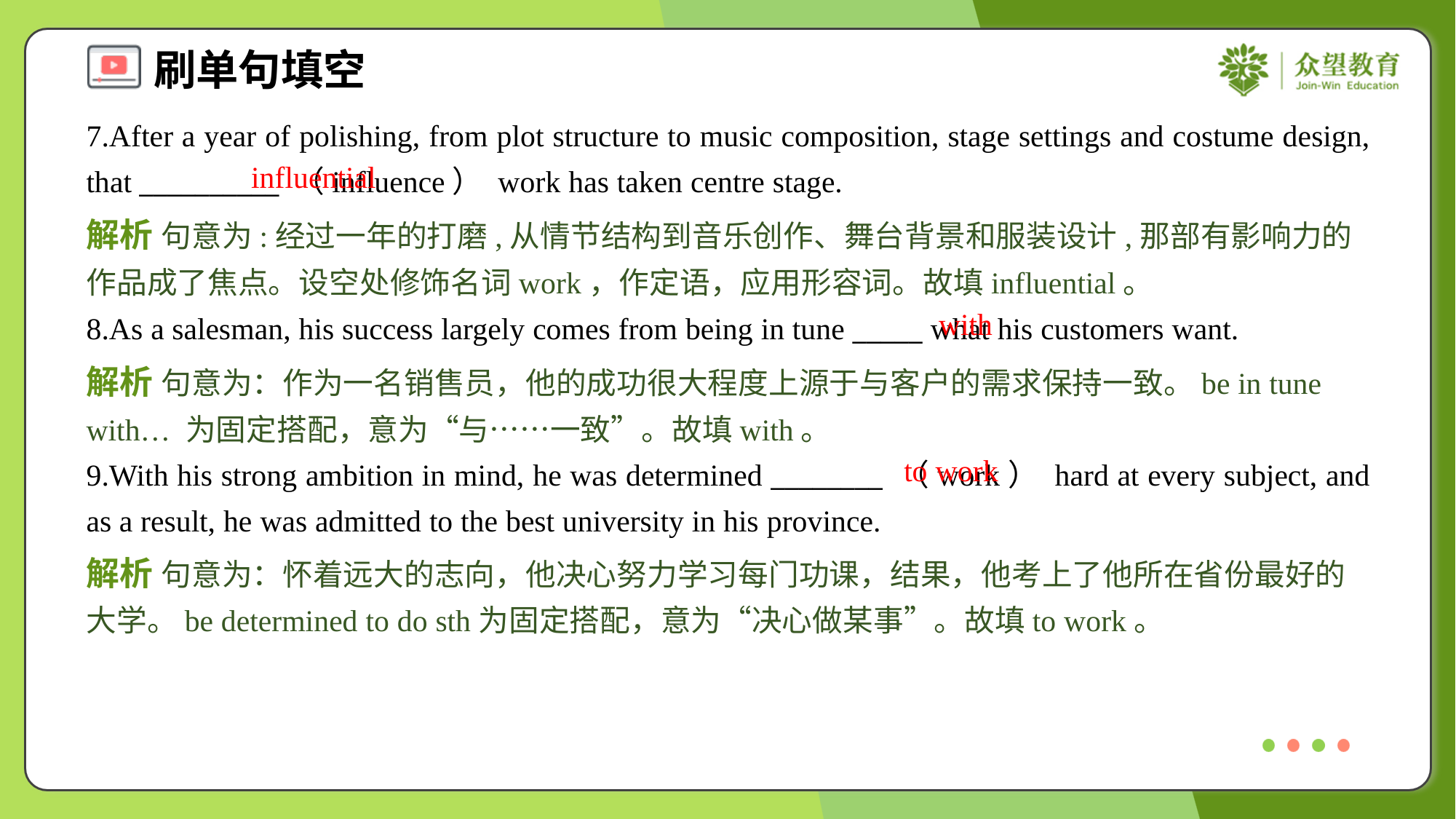

7.After a year of polishing, from plot structure to music composition, stage settings and costume design, that __________ （influence） work has taken centre stage.
influential
解析 句意为:经过一年的打磨,从情节结构到音乐创作、舞台背景和服装设计,那部有影响力的作品成了焦点。设空处修饰名词work，作定语，应用形容词。故填influential。
with
8.As a salesman, his success largely comes from being in tune _____ what his customers want.
解析 句意为：作为一名销售员，他的成功很大程度上源于与客户的需求保持一致。be in tune with… 为固定搭配，意为“与……一致”。故填with。
to work
9.With his strong ambition in mind, he was determined ________ （work） hard at every subject, and as a result, he was admitted to the best university in his province.
解析 句意为：怀着远大的志向，他决心努力学习每门功课，结果，他考上了他所在省份最好的大学。be determined to do sth为固定搭配，意为“决心做某事”。故填to work。